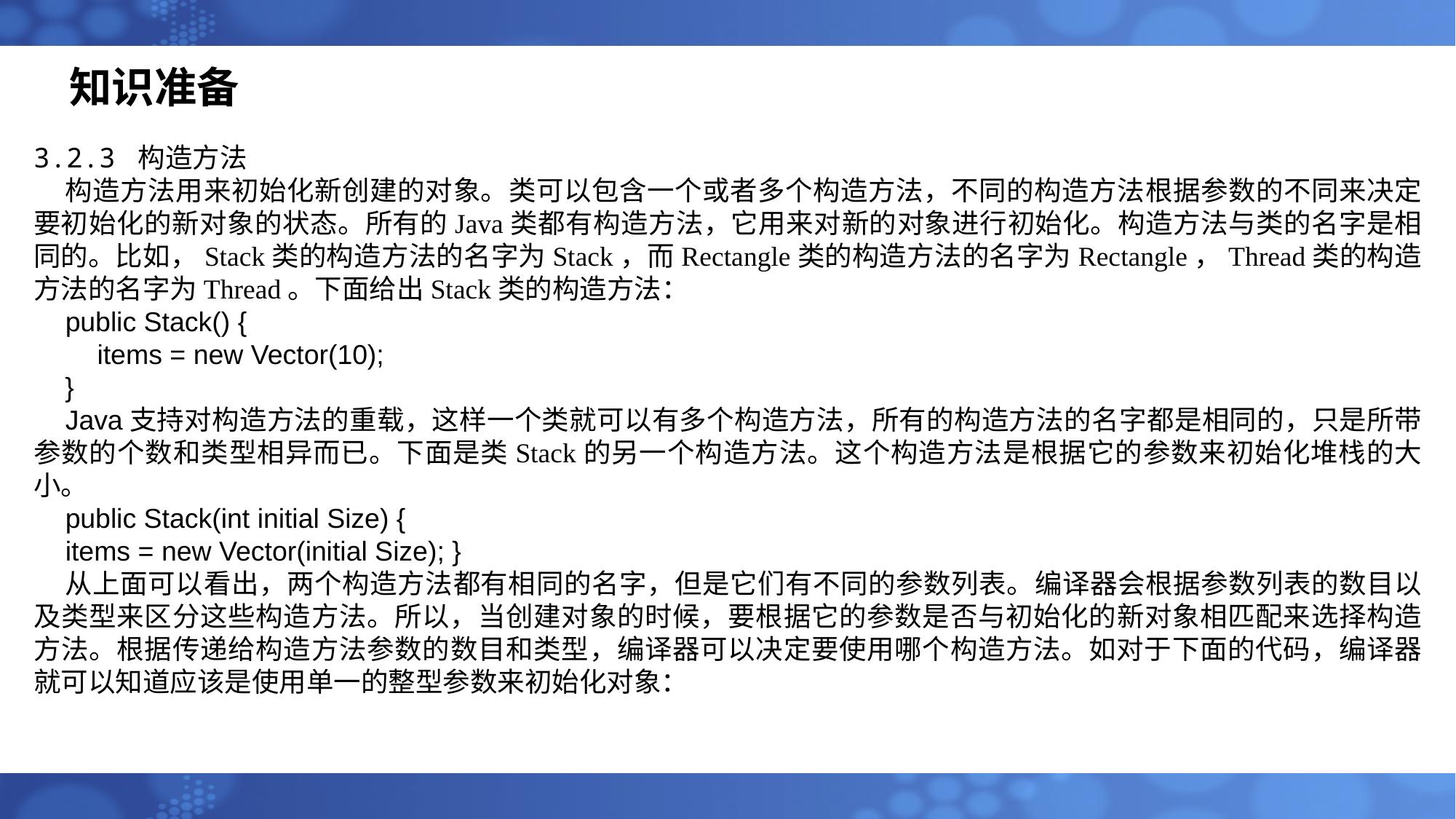

# 知识准备
3.2.3 构造方法
构造方法用来初始化新创建的对象。类可以包含一个或者多个构造方法，不同的构造方法根据参数的不同来决定要初始化的新对象的状态。所有的Java类都有构造方法，它用来对新的对象进行初始化。构造方法与类的名字是相同的。比如，Stack类的构造方法的名字为Stack，而Rectangle类的构造方法的名字为Rectangle，Thread类的构造方法的名字为Thread。下面给出Stack类的构造方法：
public Stack() {
items = new Vector(10);
 }
Java支持对构造方法的重载，这样一个类就可以有多个构造方法，所有的构造方法的名字都是相同的，只是所带参数的个数和类型相异而已。下面是类Stack的另一个构造方法。这个构造方法是根据它的参数来初始化堆栈的大小。
public Stack(int initial Size) {
items = new Vector(initial Size); }
从上面可以看出，两个构造方法都有相同的名字，但是它们有不同的参数列表。编译器会根据参数列表的数目以及类型来区分这些构造方法。所以，当创建对象的时候，要根据它的参数是否与初始化的新对象相匹配来选择构造方法。根据传递给构造方法参数的数目和类型，编译器可以决定要使用哪个构造方法。如对于下面的代码，编译器就可以知道应该是使用单一的整型参数来初始化对象：